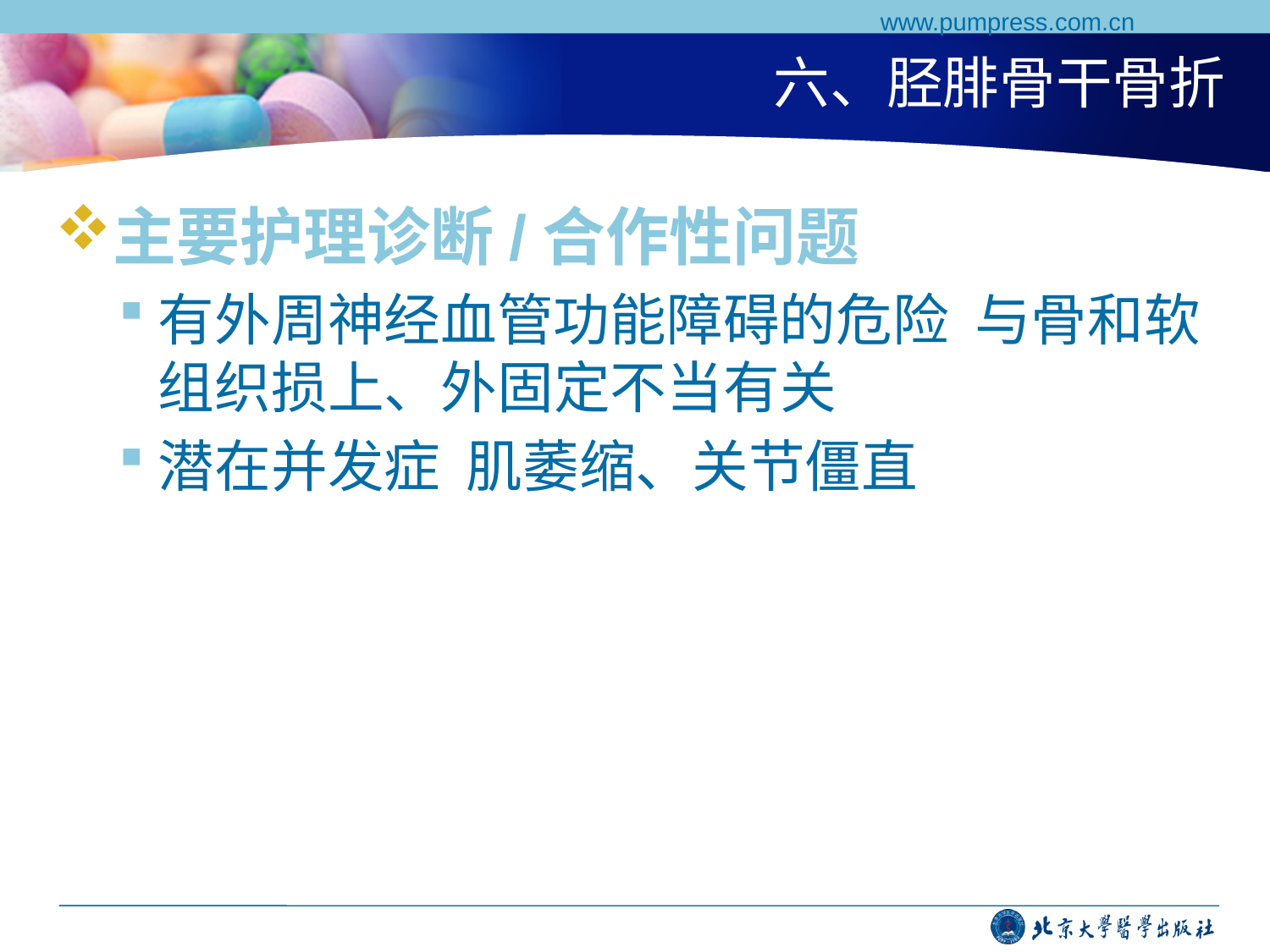

www.pumpress.com.cn
# 六、胫腓骨干骨折
主要护理诊断/合作性问题
有外周神经血管功能障碍的危险  与骨和软组织损上、外固定不当有关
潜在并发症  肌萎缩、关节僵直